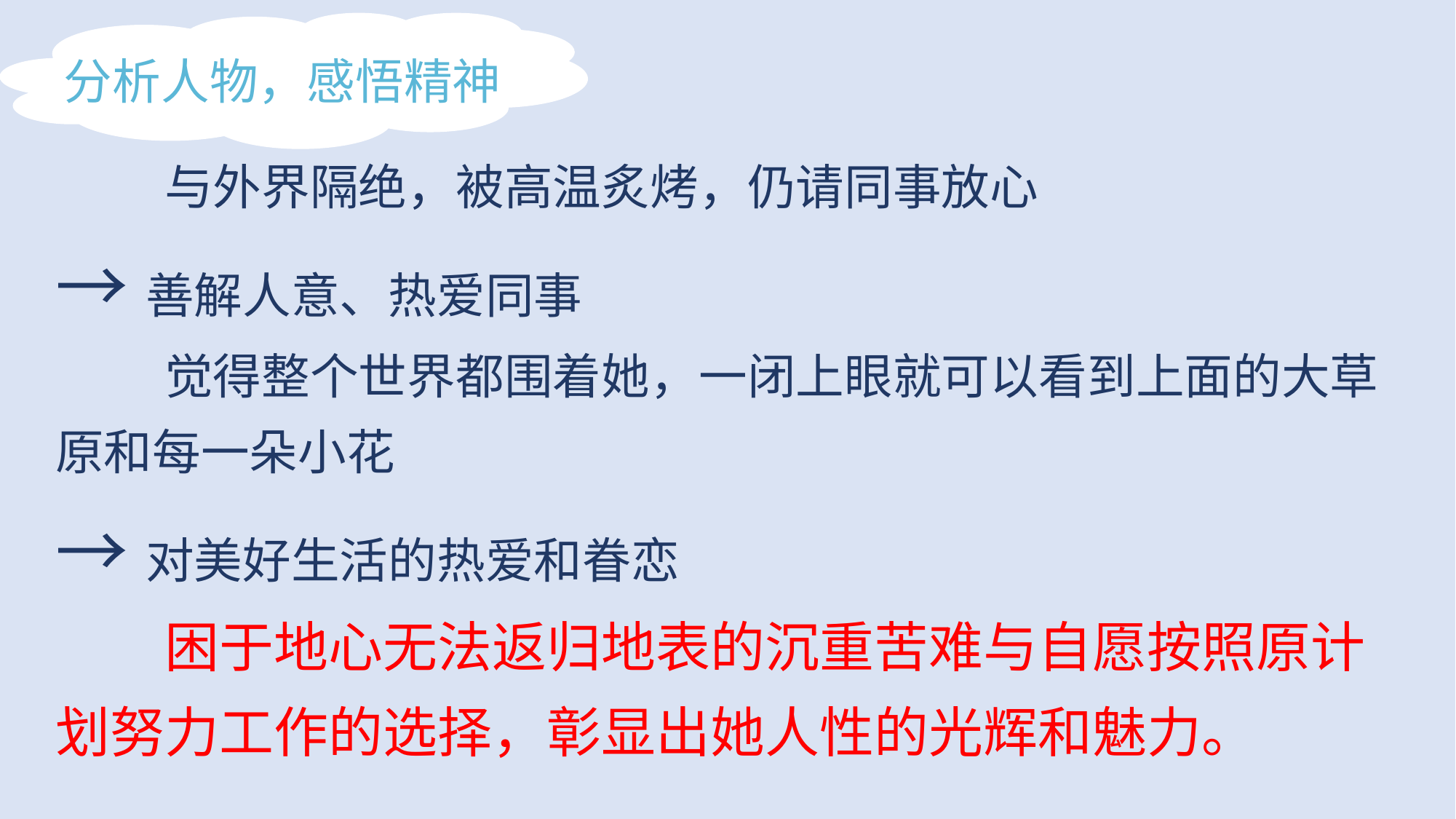

分析人物，感悟精神
	与外界隔绝，被高温炙烤，仍请同事放心
→善解人意、热爱同事
	觉得整个世界都围着她，一闭上眼就可以看到上面的大草原和每一朵小花
→对美好生活的热爱和眷恋
	困于地心无法返归地表的沉重苦难与自愿按照原计划努力工作的选择，彰显出她人性的光辉和魅力。